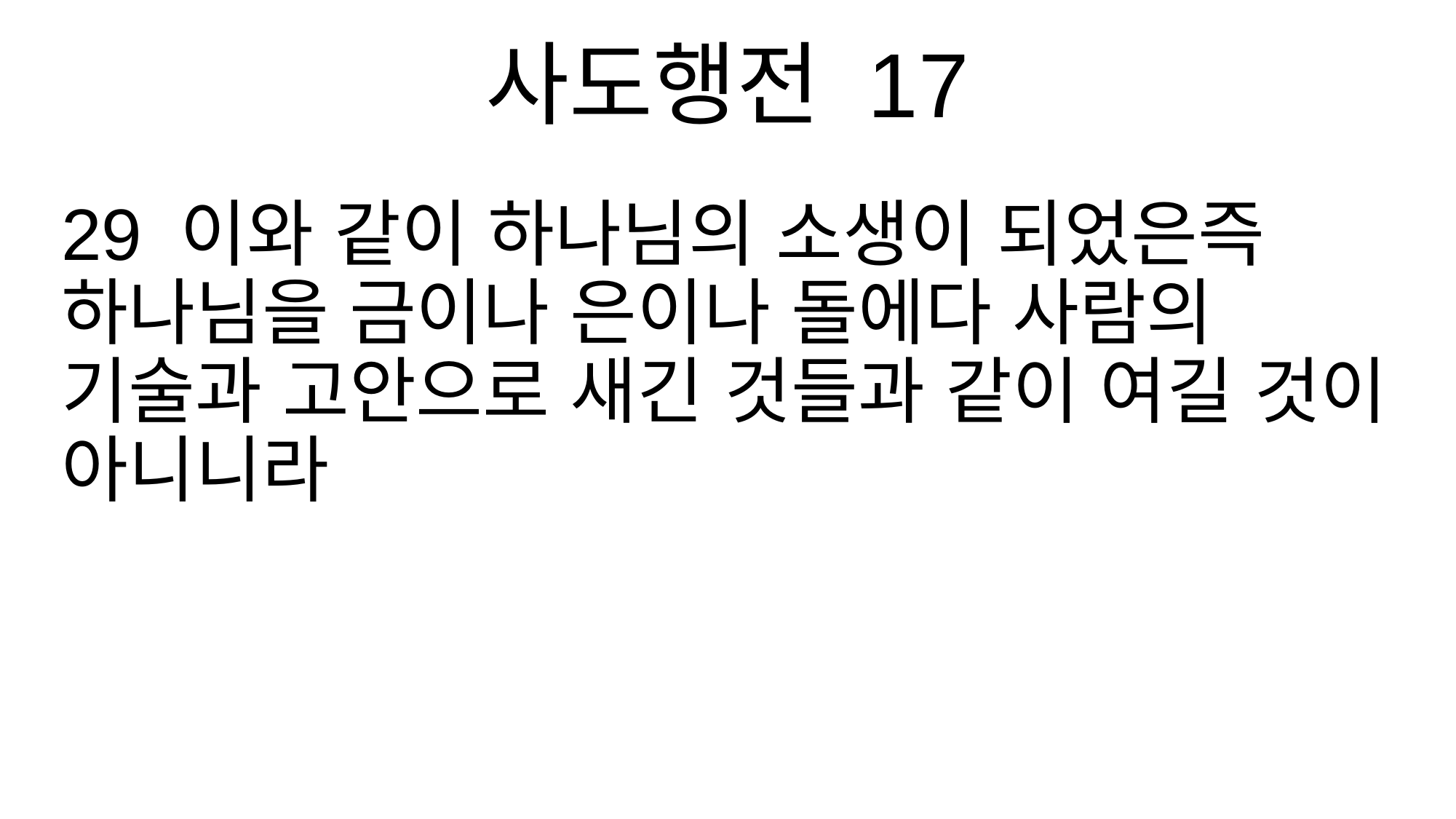

사도행전 17
29 이와 같이 하나님의 소생이 되었은즉 하나님을 금이나 은이나 돌에다 사람의 기술과 고안으로 새긴 것들과 같이 여길 것이 아니니라